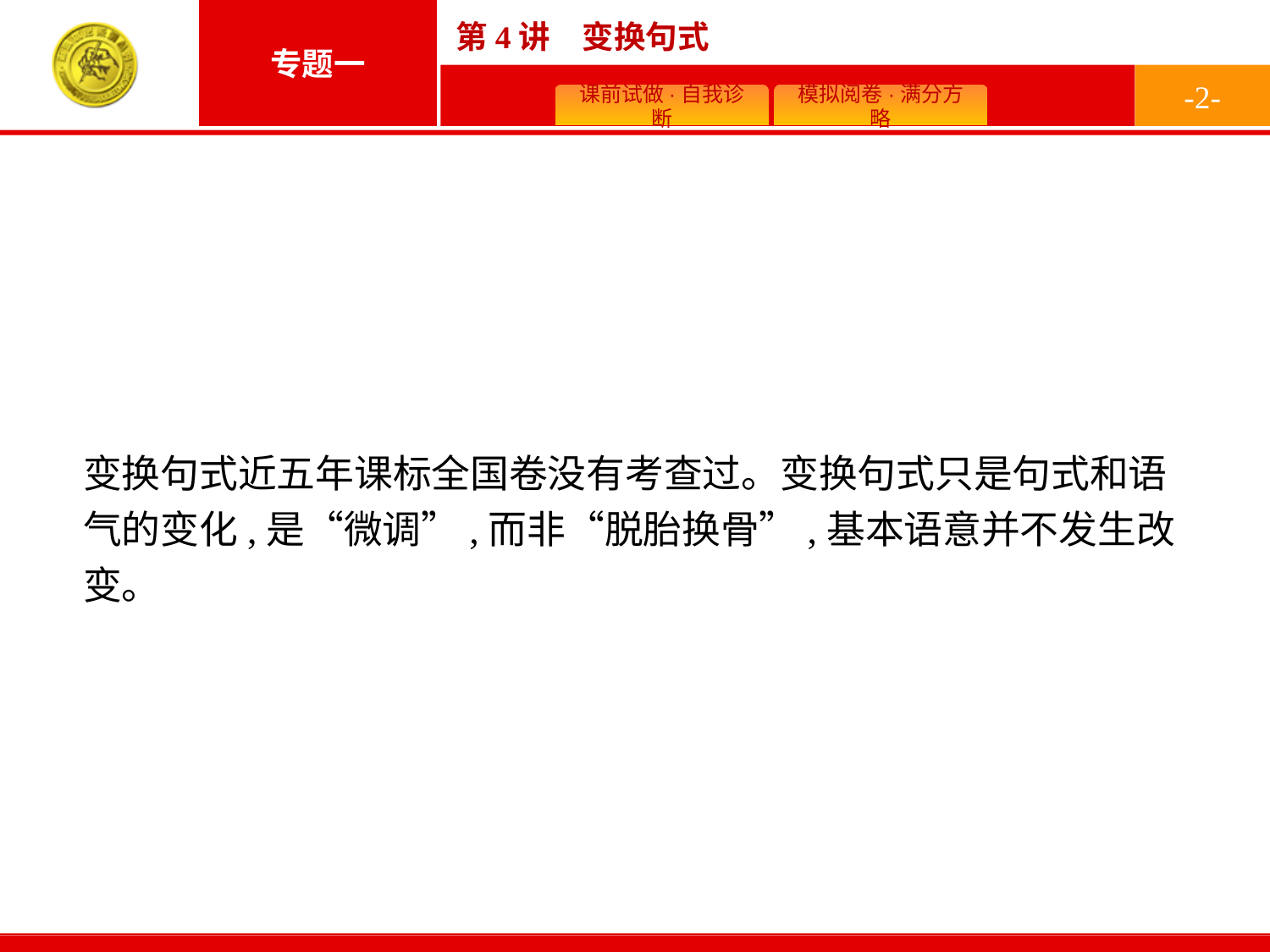

-2-
变换句式近五年课标全国卷没有考查过。变换句式只是句式和语气的变化,是“微调”,而非“脱胎换骨”,基本语意并不发生改变。